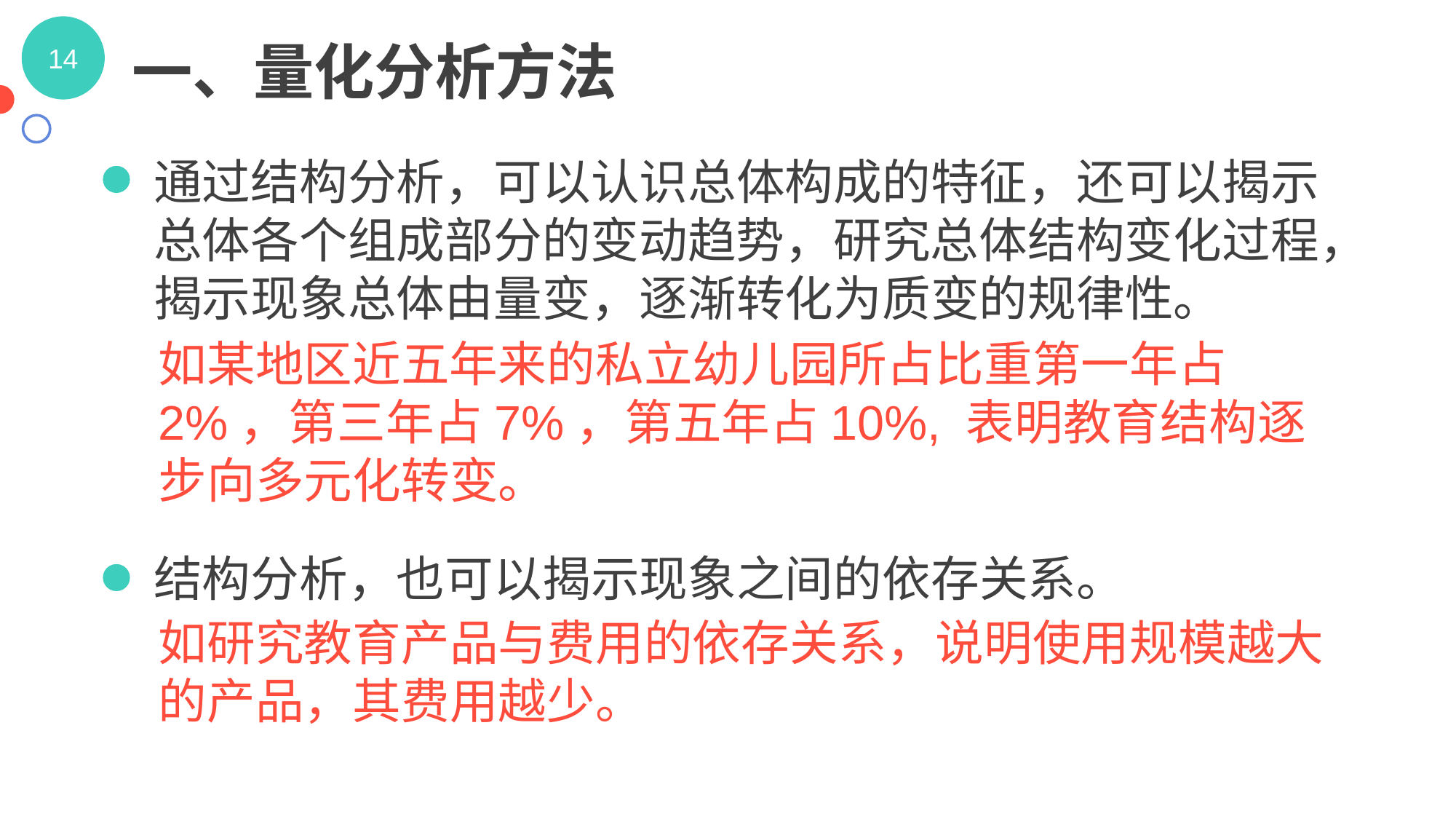

一、量化分析方法
通过结构分析，可以认识总体构成的特征，还可以揭示总体各个组成部分的变动趋势，研究总体结构变化过程，揭示现象总体由量变，逐渐转化为质变的规律性。

如某地区近五年来的私立幼儿园所占比重第一年占2%，第三年占7%，第五年占10%, 表明教育结构逐步向多元化转变。
结构分析，也可以揭示现象之间的依存关系。

如研究教育产品与费用的依存关系，说明使用规模越大的产品，其费用越少。